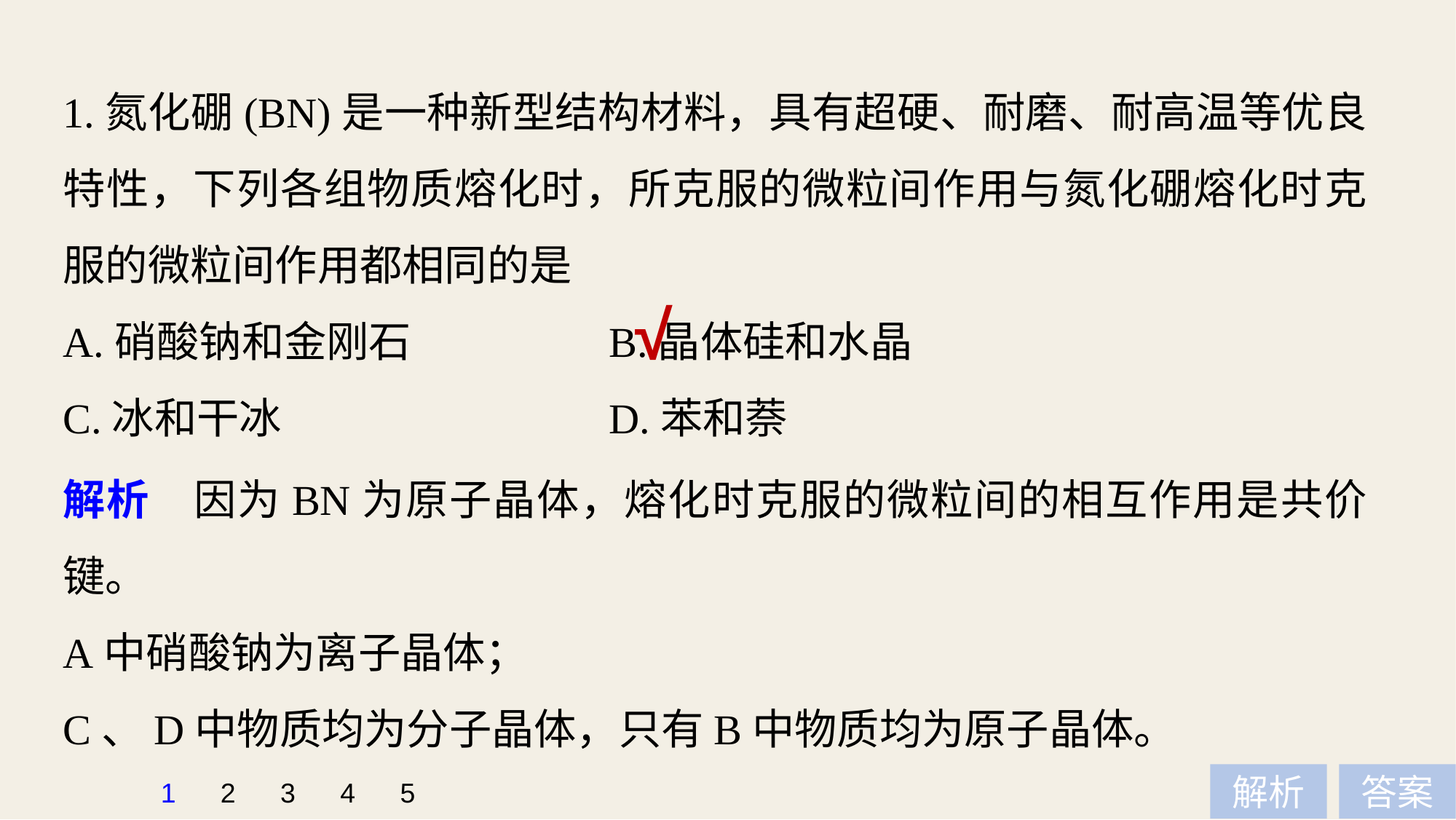

1.氮化硼(BN)是一种新型结构材料，具有超硬、耐磨、耐高温等优良特性，下列各组物质熔化时，所克服的微粒间作用与氮化硼熔化时克服的微粒间作用都相同的是
A.硝酸钠和金刚石  		B.晶体硅和水晶
C.冰和干冰  			D.苯和萘
√
解析　因为BN为原子晶体，熔化时克服的微粒间的相互作用是共价键。
A中硝酸钠为离子晶体；
C、D中物质均为分子晶体，只有B中物质均为原子晶体。
1
2
3
4
5
解析
答案